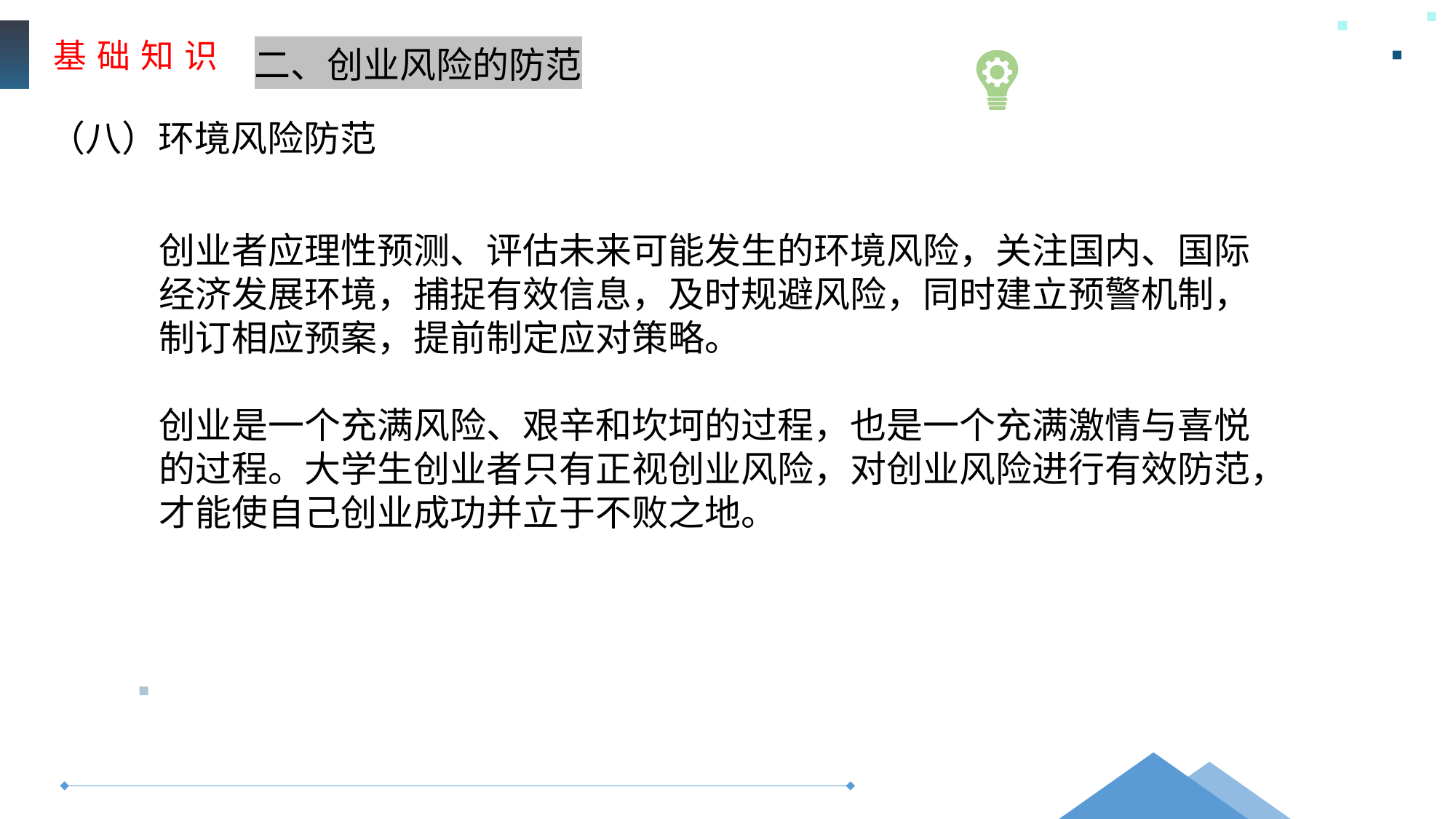

基 础 知 识

二、创业风险的防范

（八）环境风险防范
创业者应理性预测、评估未来可能发生的环境风险，关注国内、国际经济发展环境，捕捉有效信息，及时规避风险，同时建立预警机制，制订相应预案，提前制定应对策略。

创业是一个充满风险、艰辛和坎坷的过程，也是一个充满激情与喜悦的过程。大学生创业者只有正视创业风险，对创业风险进行有效防范，才能使自己创业成功并立于不败之地。